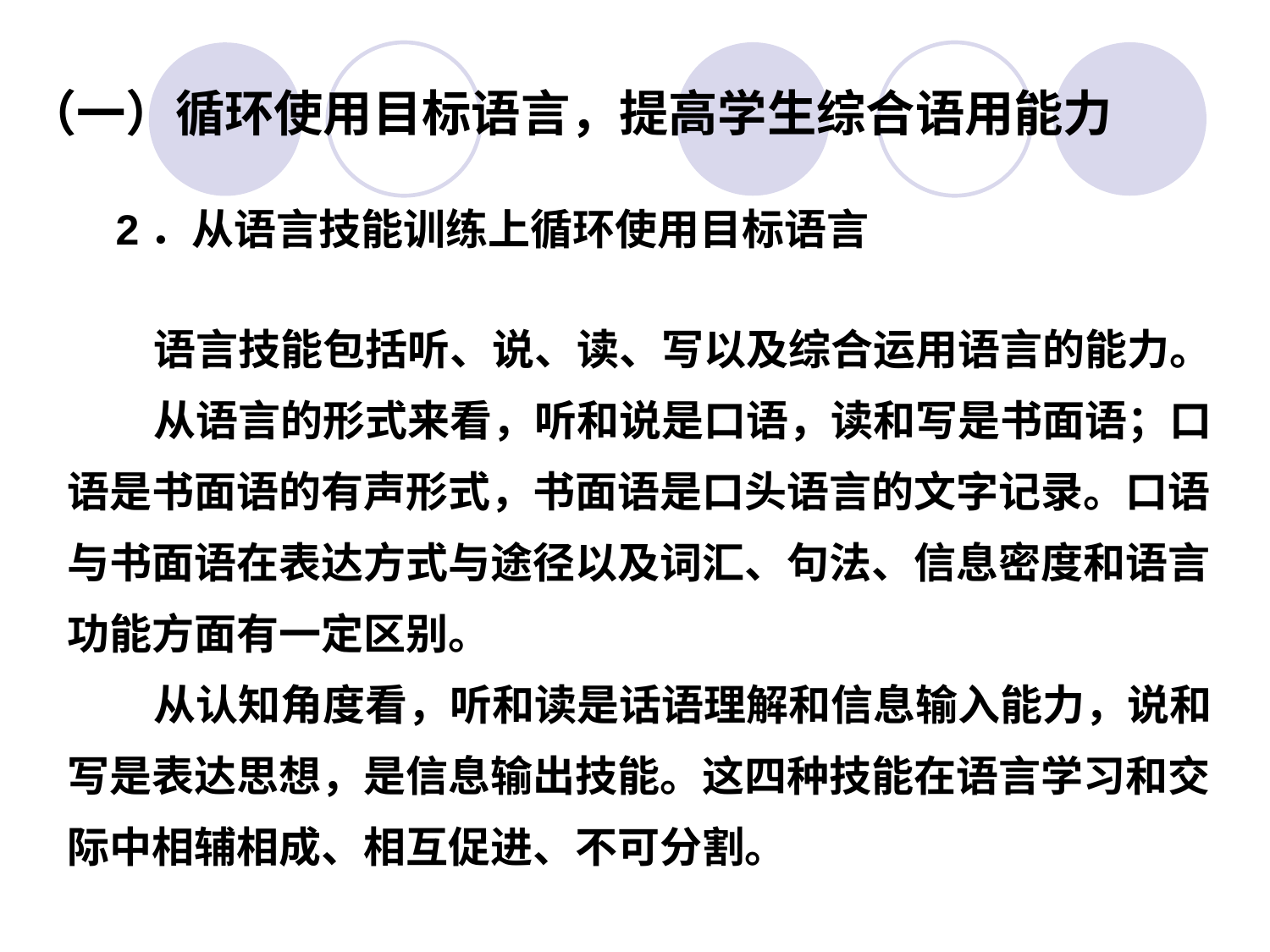

（一）循环使用目标语言，提高学生综合语用能力
2．从语言技能训练上循环使用目标语言
        语言技能包括听、说、读、写以及综合运用语言的能力。
        从语言的形式来看，听和说是口语，读和写是书面语；口语是书面语的有声形式，书面语是口头语言的文字记录。口语与书面语在表达方式与途径以及词汇、句法、信息密度和语言功能方面有一定区别。
        从认知角度看，听和读是话语理解和信息输入能力，说和写是表达思想，是信息输出技能。这四种技能在语言学习和交际中相辅相成、相互促进、不可分割。